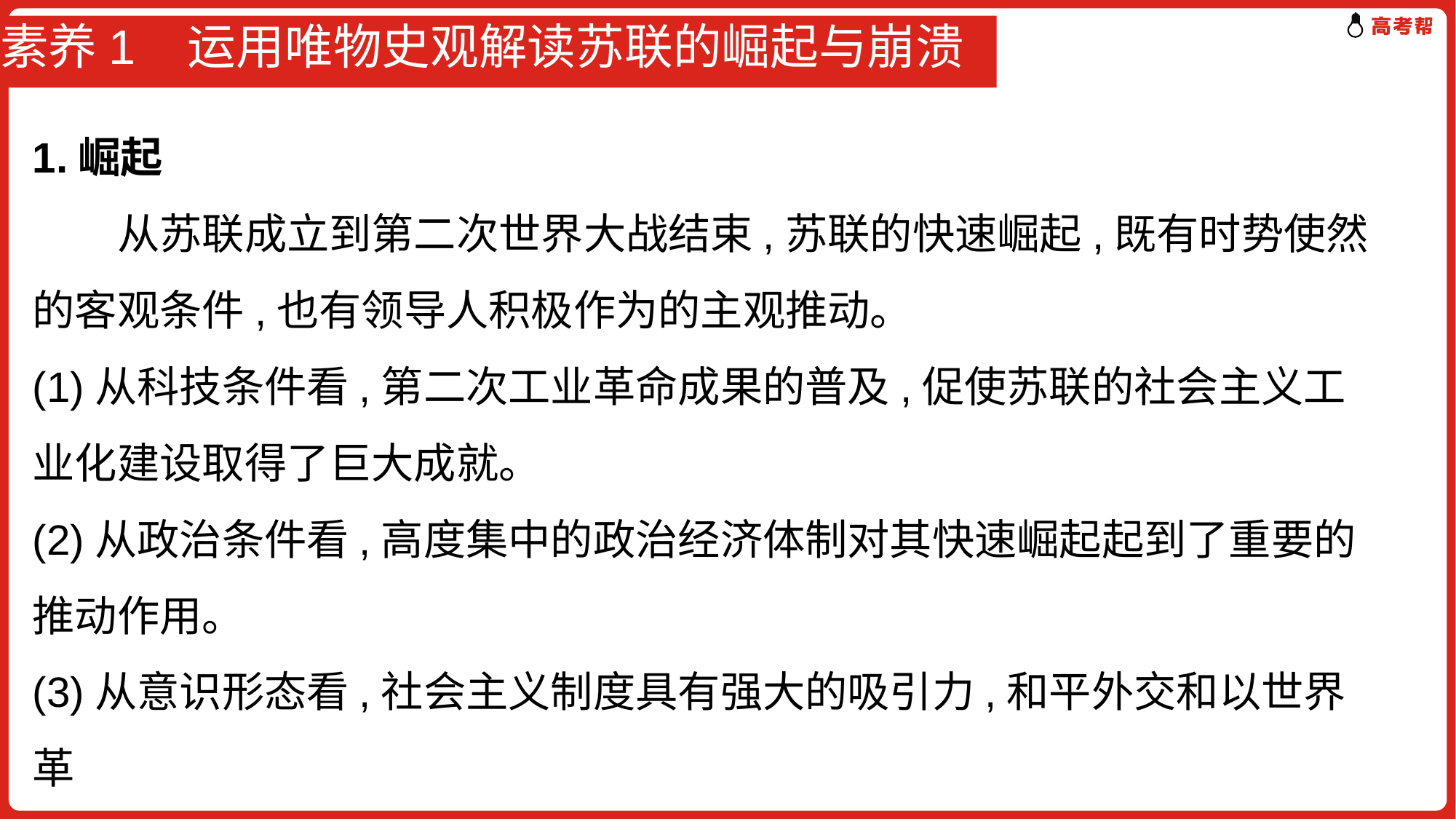

# 素养1   运用唯物史观解读苏联的崛起与崩溃
1.崛起
　　从苏联成立到第二次世界大战结束,苏联的快速崛起,既有时势使然的客观条件,也有领导人积极作为的主观推动。
(1)从科技条件看,第二次工业革命成果的普及,促使苏联的社会主义工业化建设取得了巨大成就。
(2)从政治条件看,高度集中的政治经济体制对其快速崛起起到了重要的推动作用。
(3)从意识形态看,社会主义制度具有强大的吸引力,和平外交和以世界革